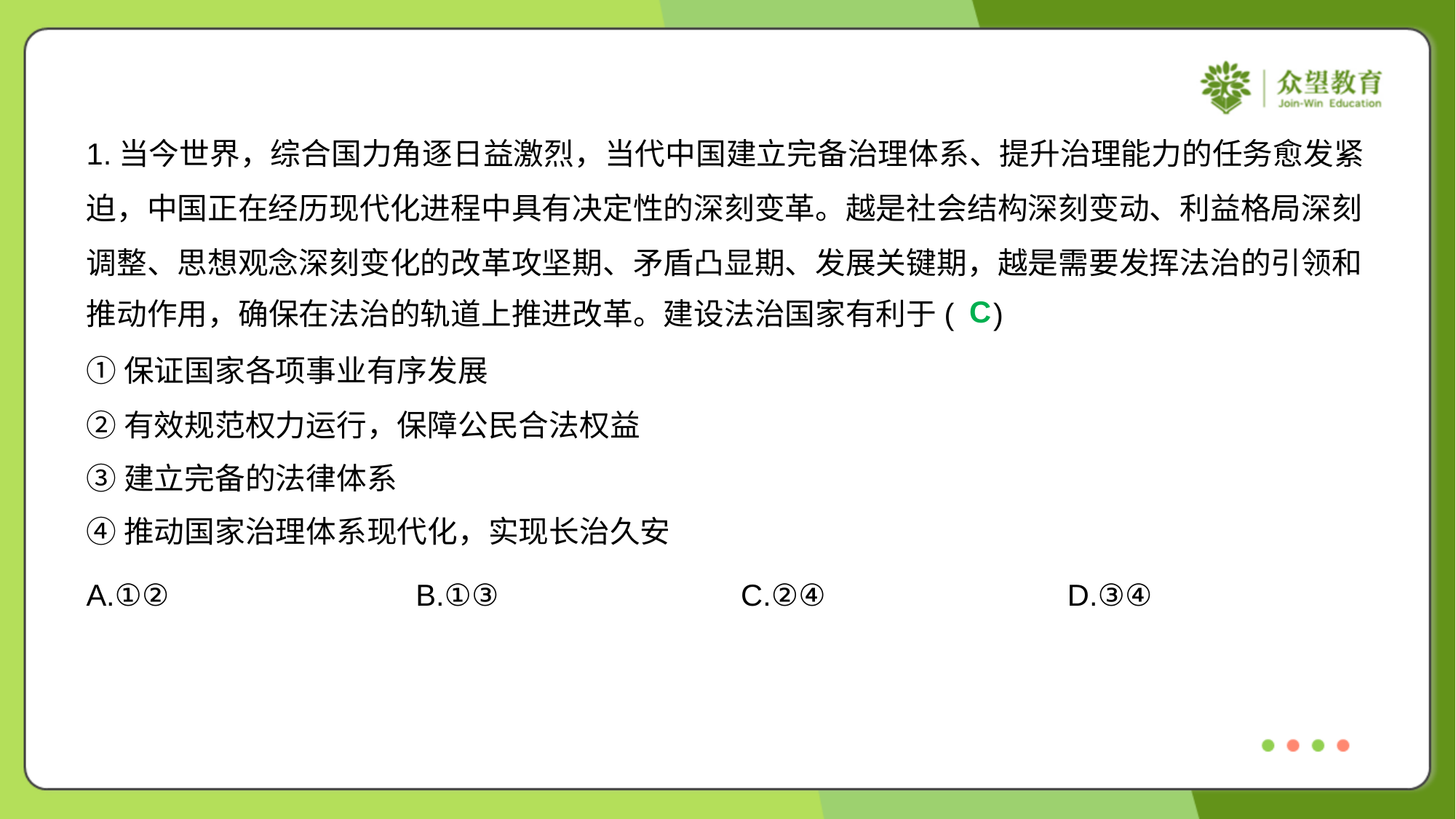

1.当今世界，综合国力角逐日益激烈，当代中国建立完备治理体系、提升治理能力的任务愈发紧
迫，中国正在经历现代化进程中具有决定性的深刻变革。越是社会结构深刻变动、利益格局深刻
调整、思想观念深刻变化的改革攻坚期、矛盾凸显期、发展关键期，越是需要发挥法治的引领和
推动作用，确保在法治的轨道上推进改革。建设法治国家有利于(     )
C
①保证国家各项事业有序发展
②有效规范权力运行，保障公民合法权益
③建立完备的法律体系
④推动国家治理体系现代化，实现长治久安
A.①②	B.①③	C.②④	D.③④